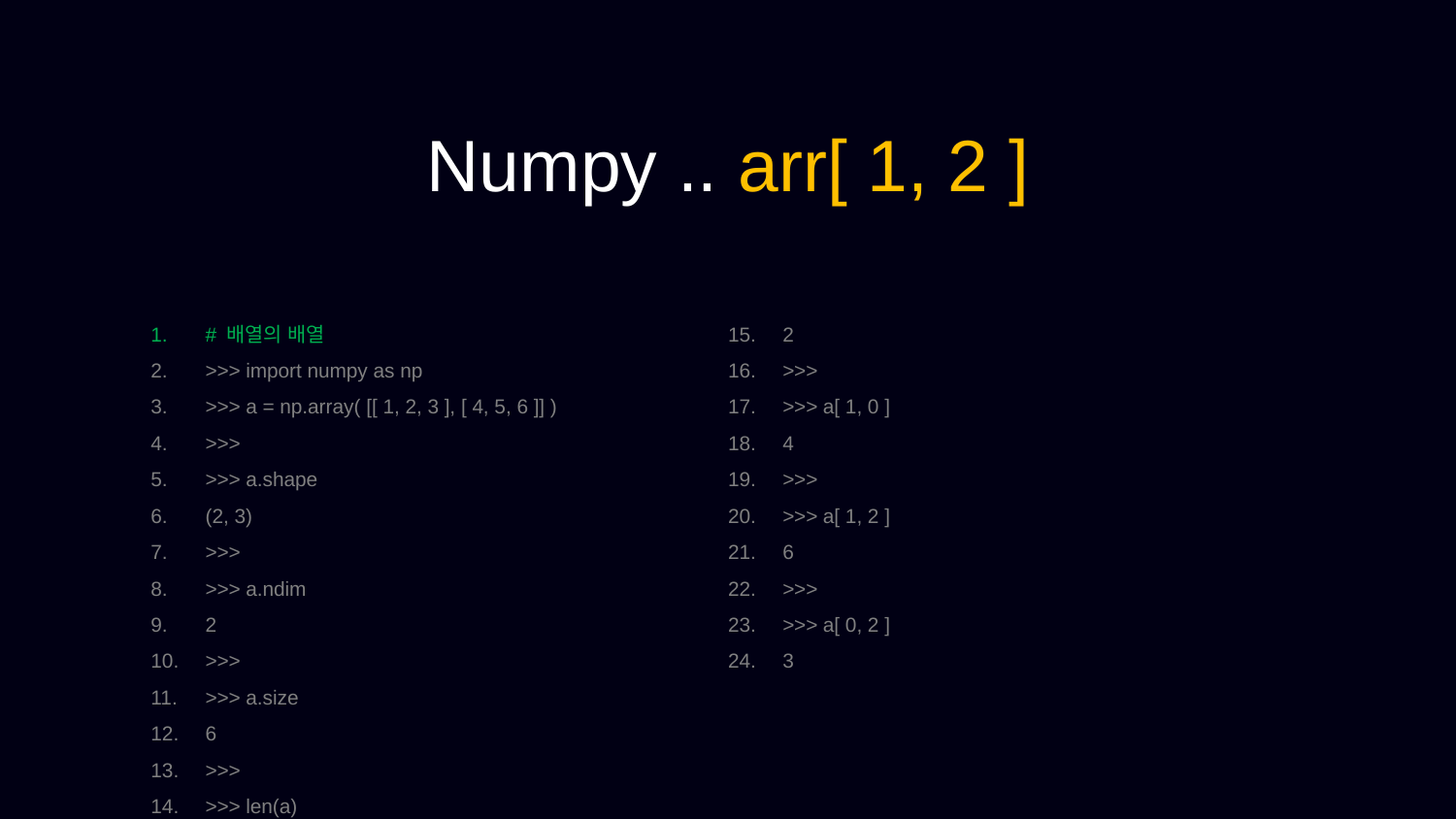

Numpy .. arr[ 1, 2 ]
# 배열의 배열
>>> import numpy as np
>>> a = np.array( [[ 1, 2, 3 ], [ 4, 5, 6 ]] )
>>>
>>> a.shape
(2, 3)
>>>
>>> a.ndim
2
>>>
>>> a.size
6
>>>
>>> len(a)
2
>>>
>>> a[ 1, 0 ]
4
>>>
>>> a[ 1, 2 ]
6
>>>
>>> a[ 0, 2 ]
3